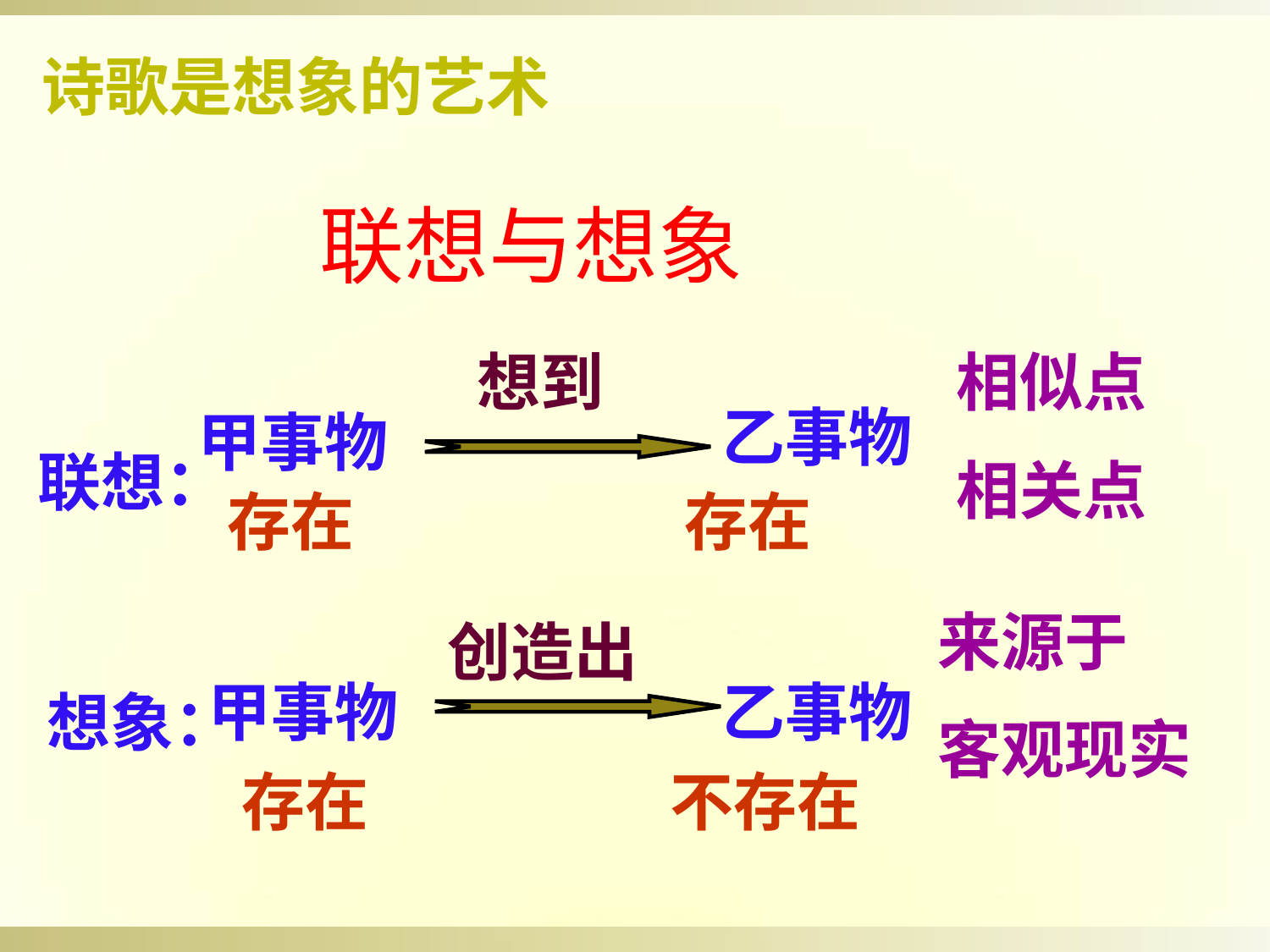

诗歌是想象的艺术
联想与想象
想到
相似点
相关点
乙事物
甲事物
联想：

存在                       存在

来源于
客观现实

创造出
甲事物
乙事物
想象：

  存在                     不存在